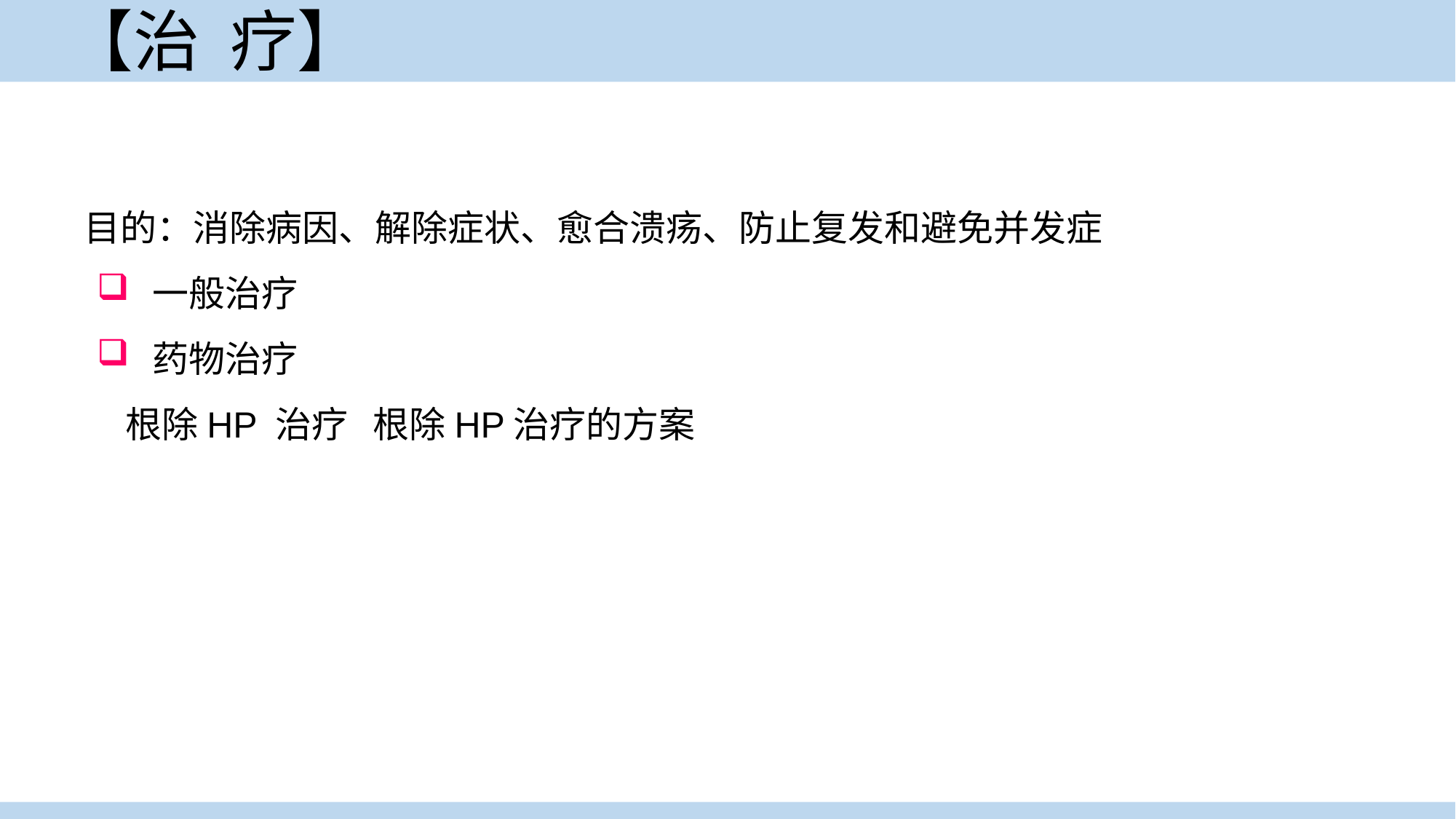

# 【治  疗】
目的：消除病因、解除症状、愈合溃疡、防止复发和避免并发症
 一般治疗
 药物治疗
    根除HP 治疗   根除HP治疗的方案